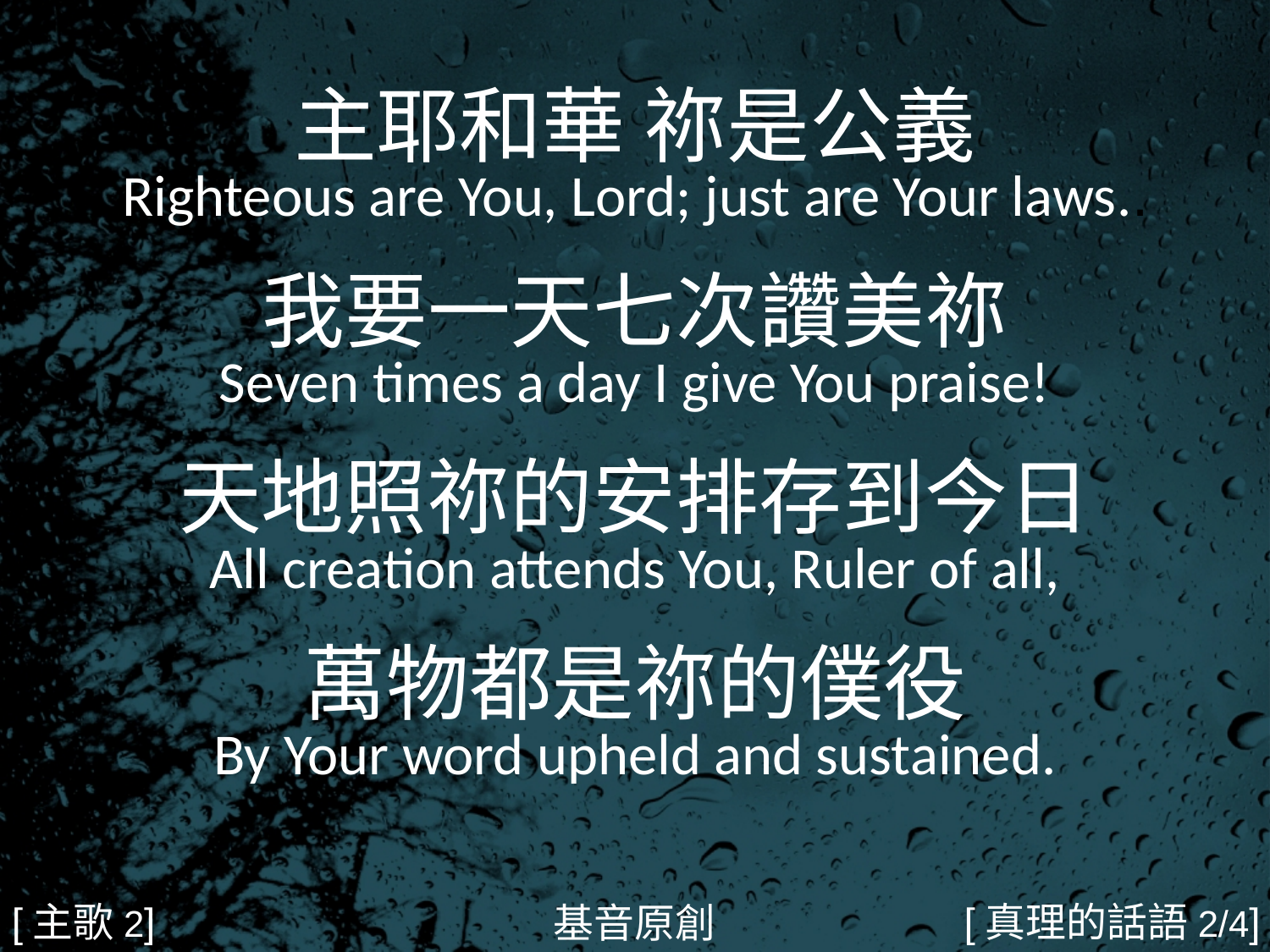

主耶和華 祢是公義
Righteous are You, Lord; just are Your laws..

我要一天七次讚美祢
Seven times a day I give You praise!

天地照祢的安排存到今日
All creation attends You, Ruler of all,

萬物都是祢的僕役
By Your word upheld and sustained.
#

[主歌2]
[真理的話語2/4]
基音原創